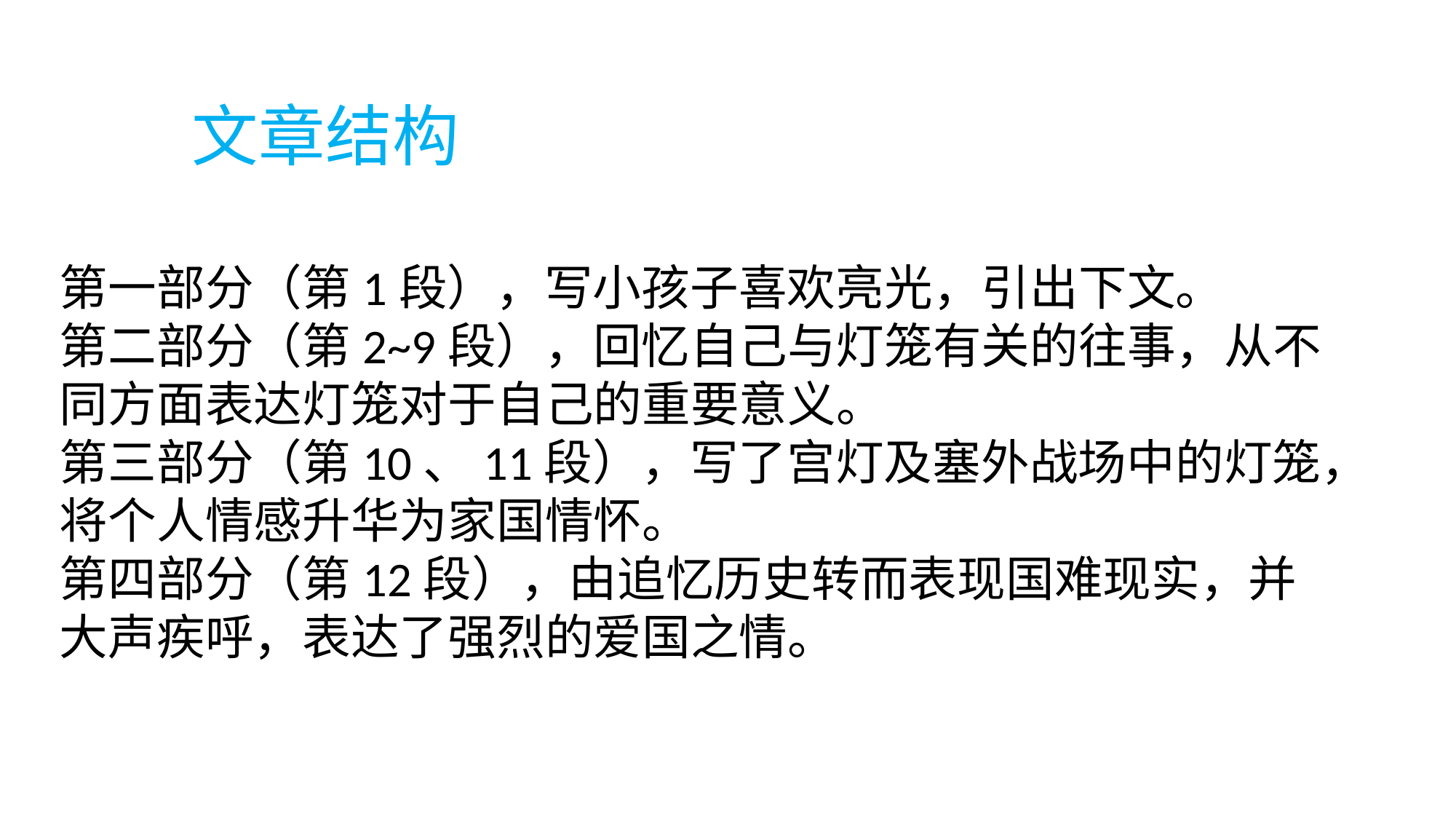

# 文章结构
第一部分（第1段），写小孩子喜欢亮光，引出下文。
第二部分（第2~9段），回忆自己与灯笼有关的往事，从不同方面表达灯笼对于自己的重要意义。
第三部分（第10、11段），写了宫灯及塞外战场中的灯笼，将个人情感升华为家国情怀。
第四部分（第12段），由追忆历史转而表现国难现实，并大声疾呼，表达了强烈的爱国之情。